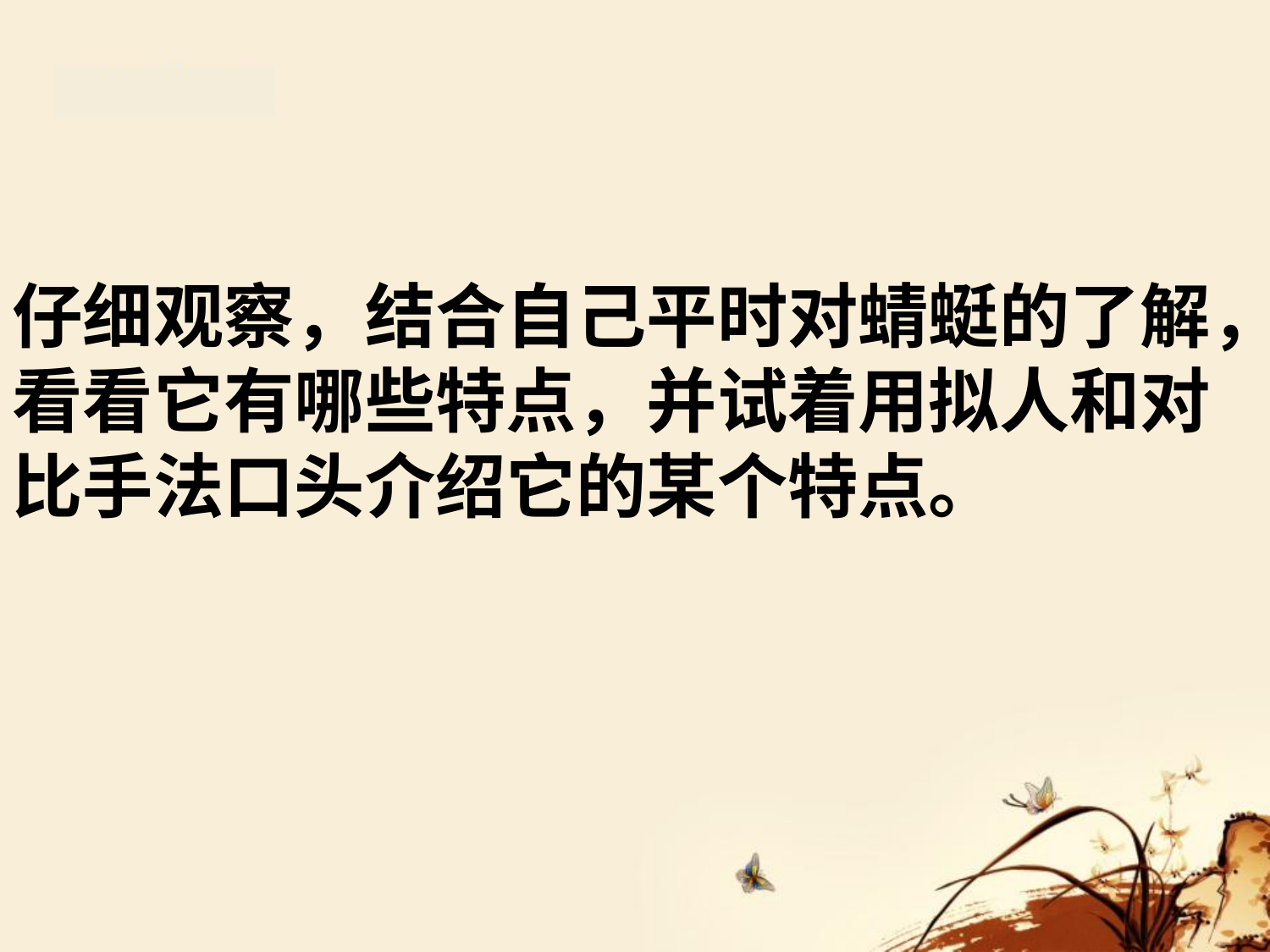

仔细观察，结合自己平时对蜻蜓的了解，看看它有哪些特点，并试着用拟人和对比手法口头介绍它的某个特点。